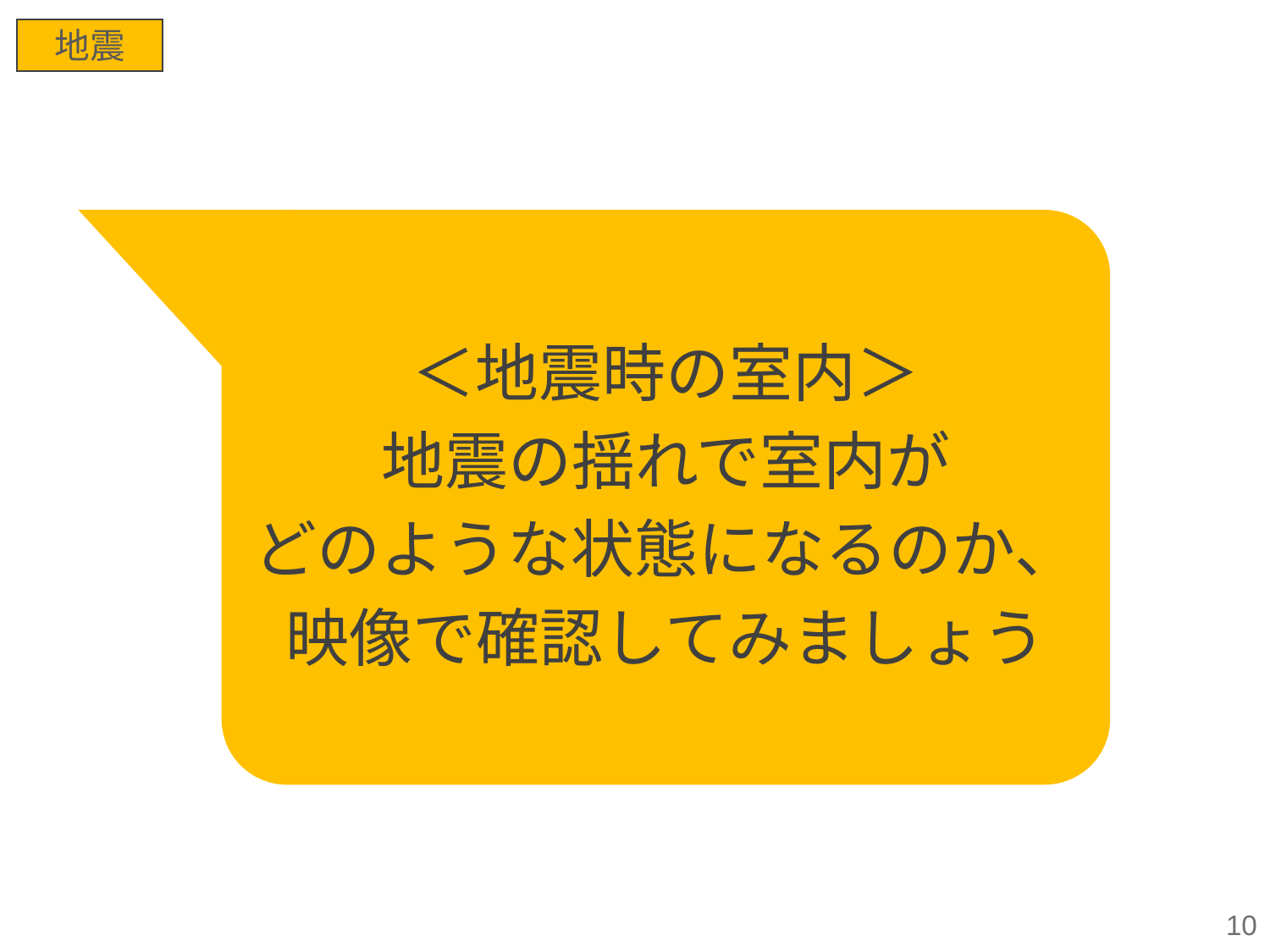

地震

＜地震時の室内＞
地震の揺れで室内が
どのような状態になるのか、
映像で確認してみましょう
10